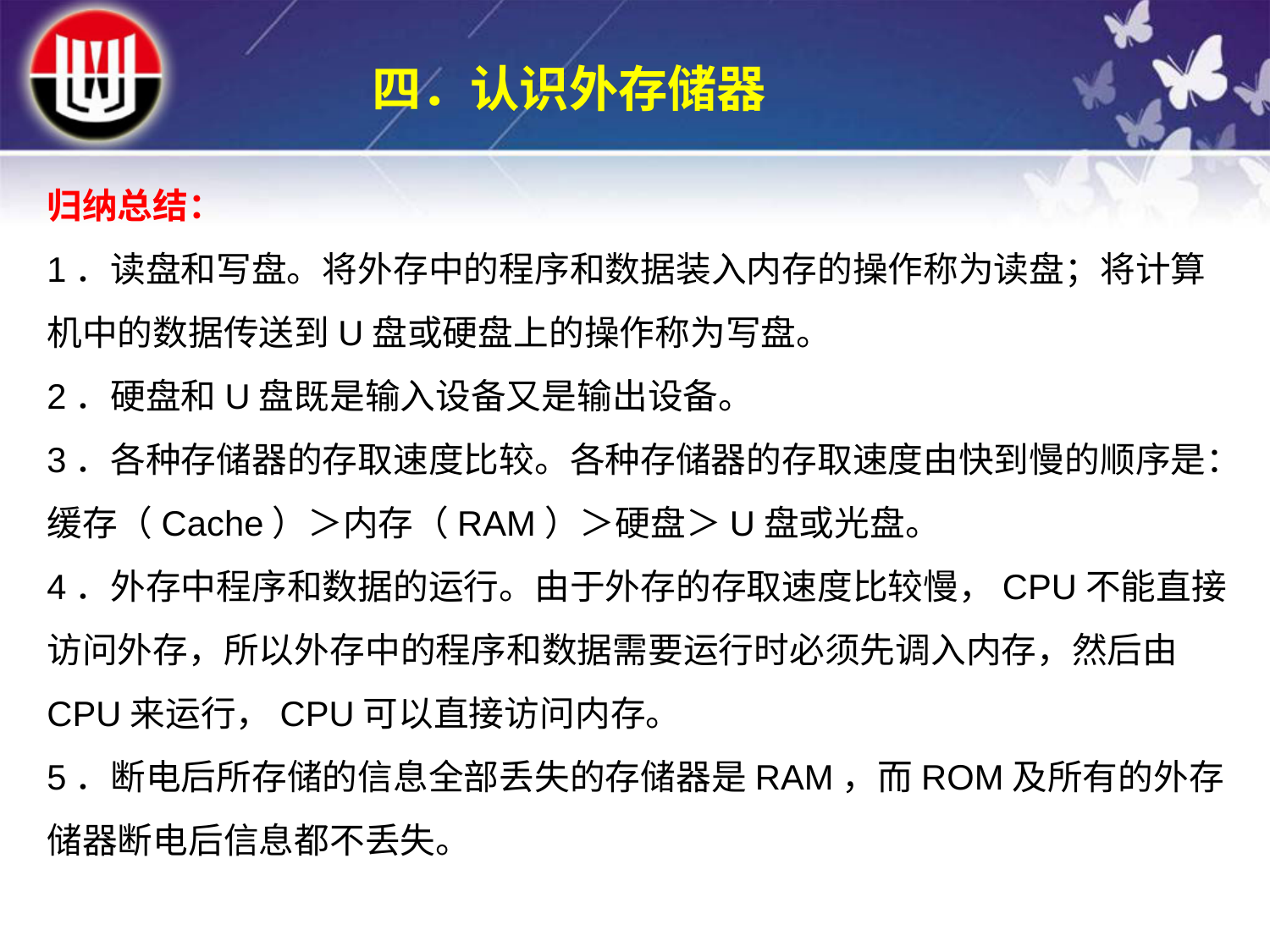

四．认识外存储器
归纳总结：
1．读盘和写盘。将外存中的程序和数据装入内存的操作称为读盘；将计算机中的数据传送到U盘或硬盘上的操作称为写盘。
2．硬盘和U盘既是输入设备又是输出设备。
3．各种存储器的存取速度比较。各种存储器的存取速度由快到慢的顺序是：缓存（Cache）＞内存（RAM）＞硬盘＞U盘或光盘。
4．外存中程序和数据的运行。由于外存的存取速度比较慢，CPU不能直接访问外存，所以外存中的程序和数据需要运行时必须先调入内存，然后由CPU来运行，CPU可以直接访问内存。
5．断电后所存储的信息全部丢失的存储器是RAM，而ROM及所有的外存储器断电后信息都不丢失。